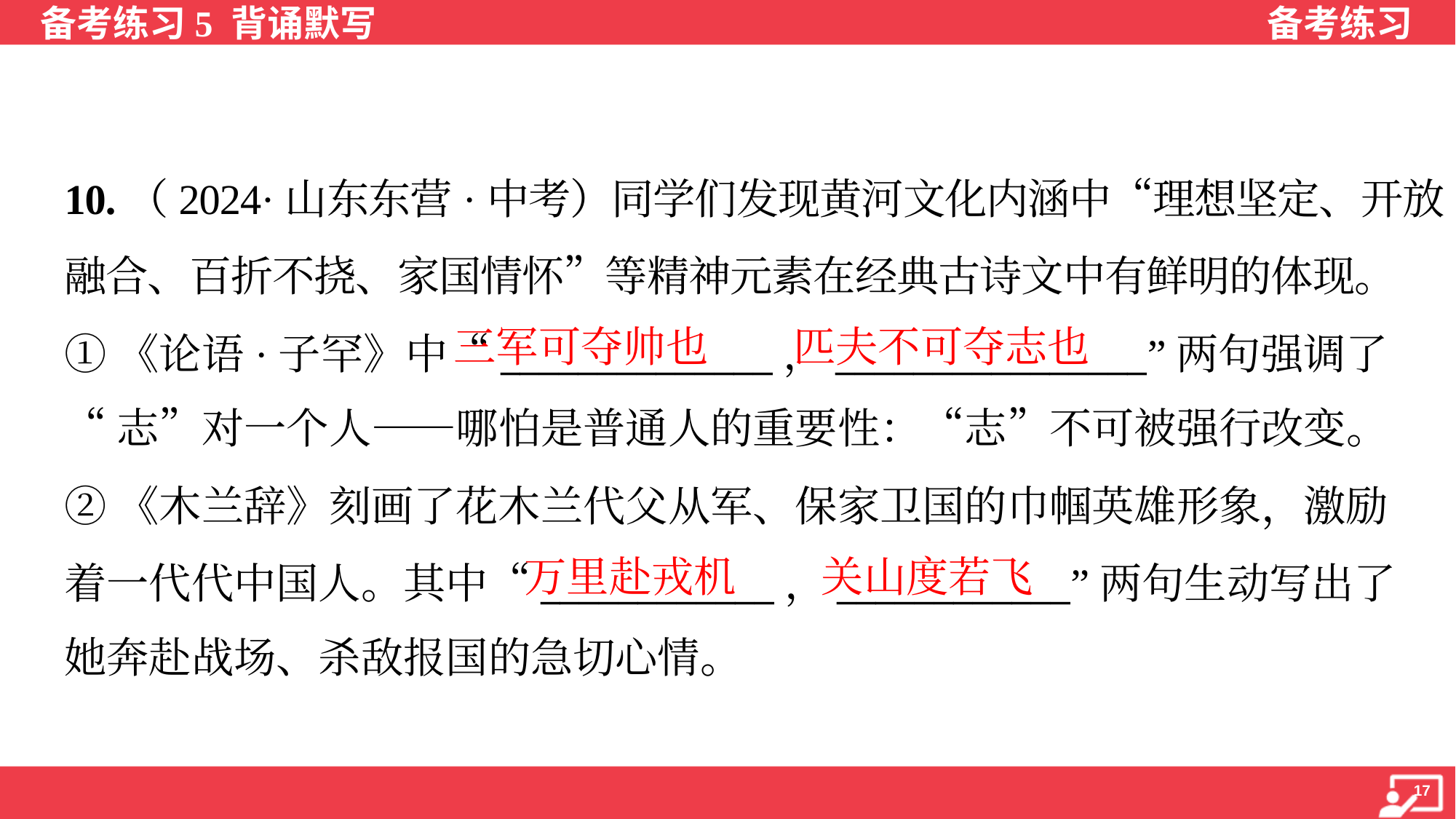

10.（2024·山东东营·中考）同学们发现黄河文化内涵中“理想坚定、开放
融合、百折不挠、家国情怀”等精神元素在经典古诗文中有鲜明的体现。
①《论语·子罕》中“______________，________________”两句强调了
“志”对一个人——哪怕是普通人的重要性：“志”不可被强行改变。
三军可夺帅也
匹夫不可夺志也
②《木兰辞》刻画了花木兰代父从军、保家卫国的巾帼英雄形象，激励
着一代代中国人。其中“____________，____________”两句生动写出了
她奔赴战场、杀敌报国的急切心情。
万里赴戎机
关山度若飞